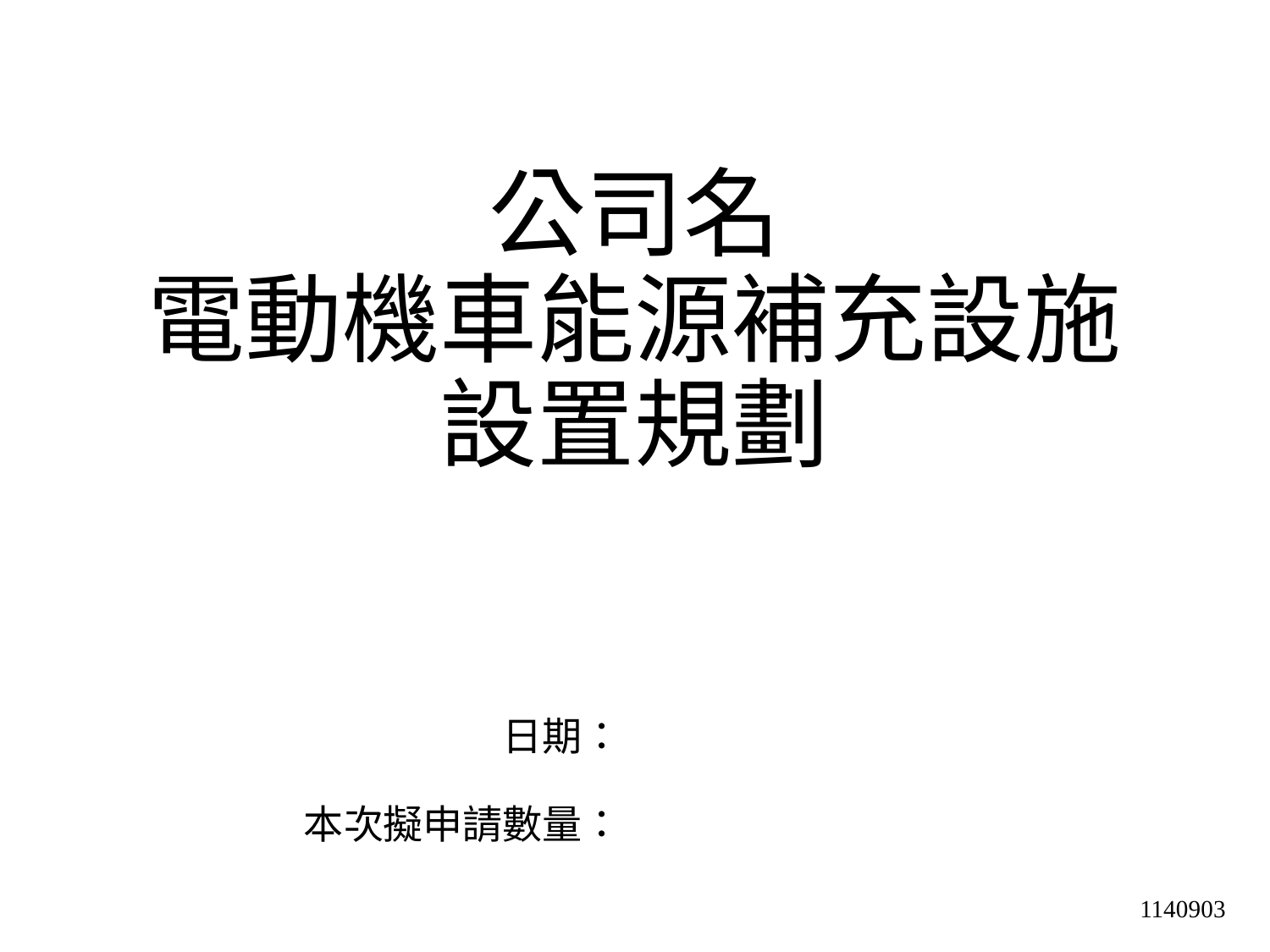

# 公司名 電動機車能源補充設施 設置規劃
日期：
本次擬申請數量：
1140903